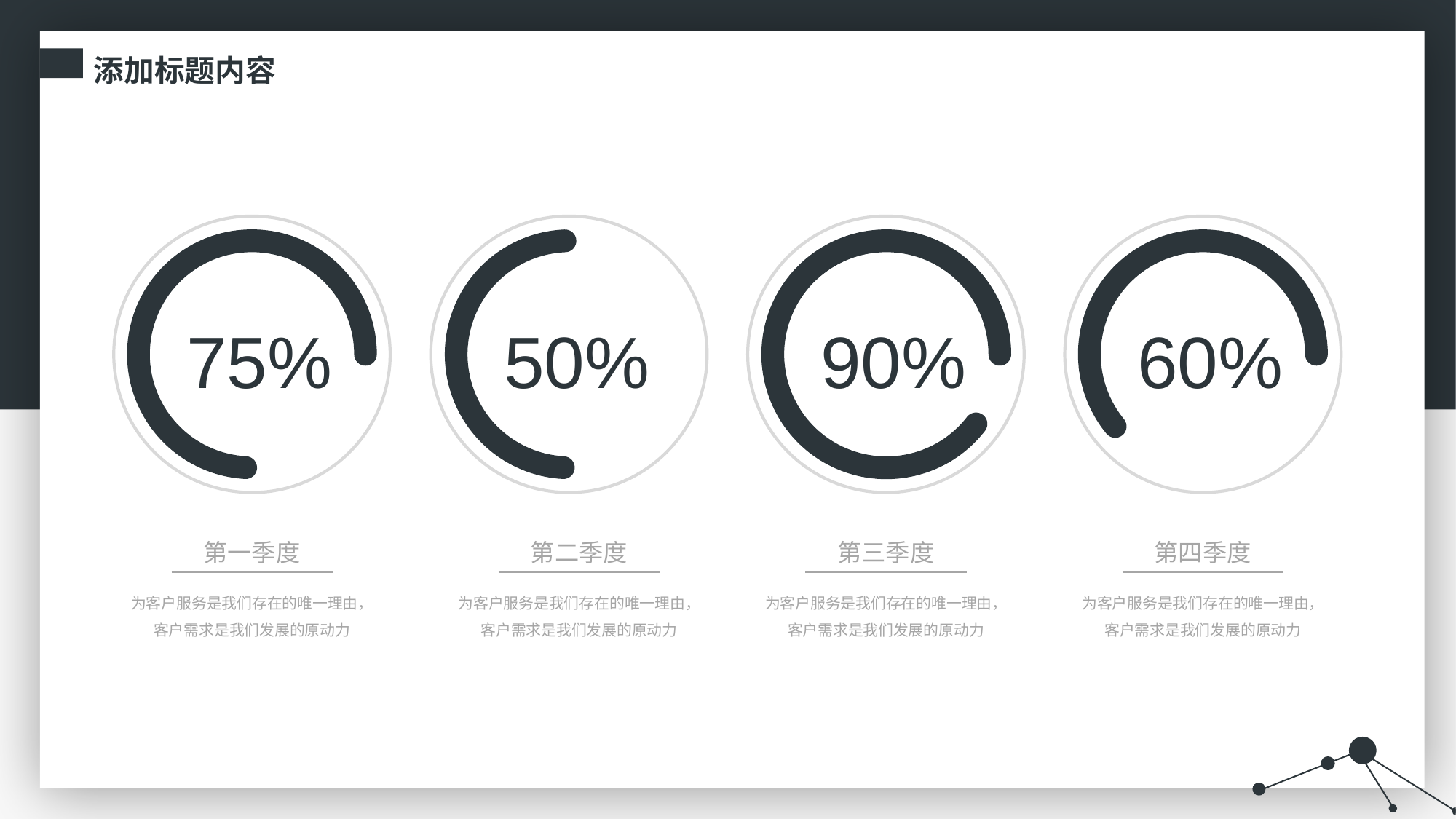

添加标题内容

75%

50%

90%

60%
第一季度
为客户服务是我们存在的唯一理由，客户需求是我们发展的原动力
第二季度
为客户服务是我们存在的唯一理由，客户需求是我们发展的原动力
第三季度
为客户服务是我们存在的唯一理由，客户需求是我们发展的原动力
第四季度
为客户服务是我们存在的唯一理由，客户需求是我们发展的原动力